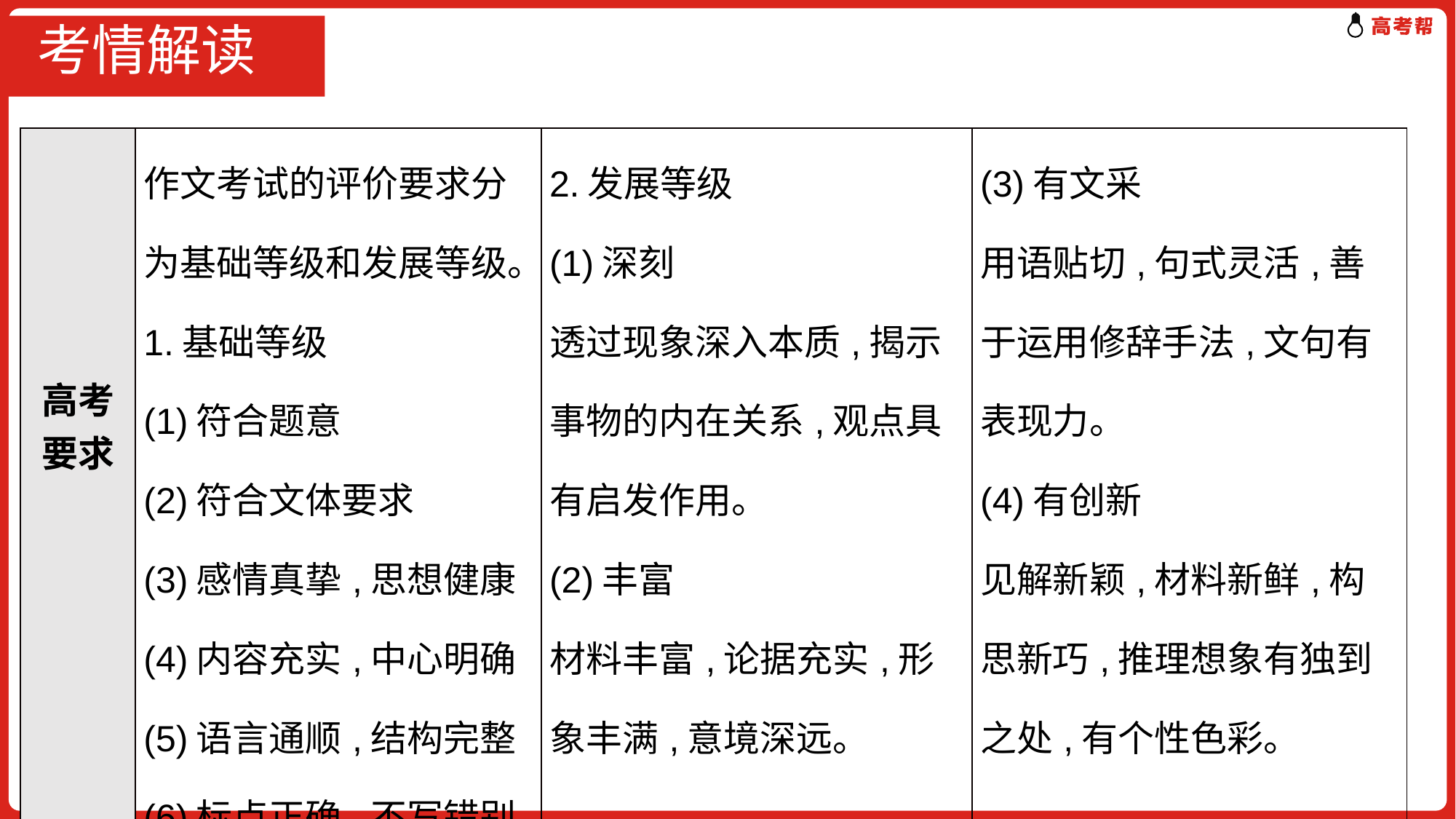

# 考情解读
| 高考要求 | 作文考试的评价要求分为基础等级和发展等级。 1.基础等级 (1)符合题意 (2)符合文体要求 (3)感情真挚,思想健康 (4)内容充实,中心明确 (5)语言通顺,结构完整 (6)标点正确,不写错别字 | 2.发展等级 (1)深刻 透过现象深入本质,揭示事物的内在关系,观点具有启发作用。 (2)丰富 材料丰富,论据充实,形象丰满,意境深远。 | (3)有文采 用语贴切,句式灵活,善于运用修辞手法,文句有表现力。 (4)有创新 见解新颖,材料新鲜,构思新巧,推理想象有独到之处,有个性色彩。 |
| --- | --- | --- | --- |